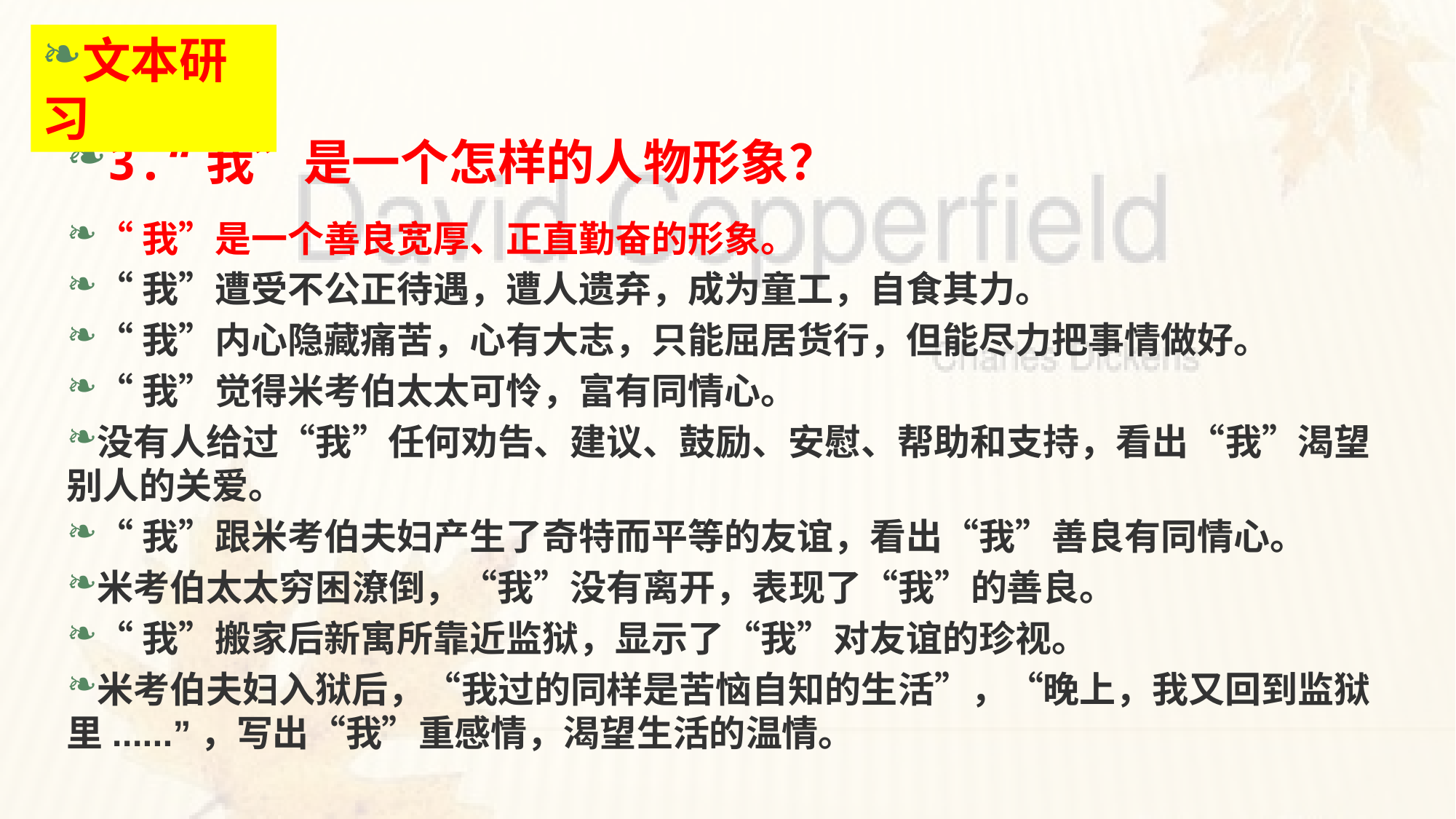

文本研习
3.“我”是一个怎样的人物形象？
“我”是一个善良宽厚、正直勤奋的形象。
“我”遭受不公正待遇，遭人遗弃，成为童工，自食其力。
“我”内心隐藏痛苦，心有大志，只能屈居货行，但能尽力把事情做好。
“我”觉得米考伯太太可怜，富有同情心。
没有人给过“我”任何劝告、建议、鼓励、安慰、帮助和支持，看出“我”渴望别人的关爱。
“我”跟米考伯夫妇产生了奇特而平等的友谊，看出“我”善良有同情心。
米考伯太太穷困潦倒，“我”没有离开，表现了“我”的善良。
“我”搬家后新寓所靠近监狱，显示了“我”对友谊的珍视。
米考伯夫妇入狱后，“我过的同样是苦恼自知的生活”，“晚上，我又回到监狱里......”，写出“我”重感情，渴望生活的温情。